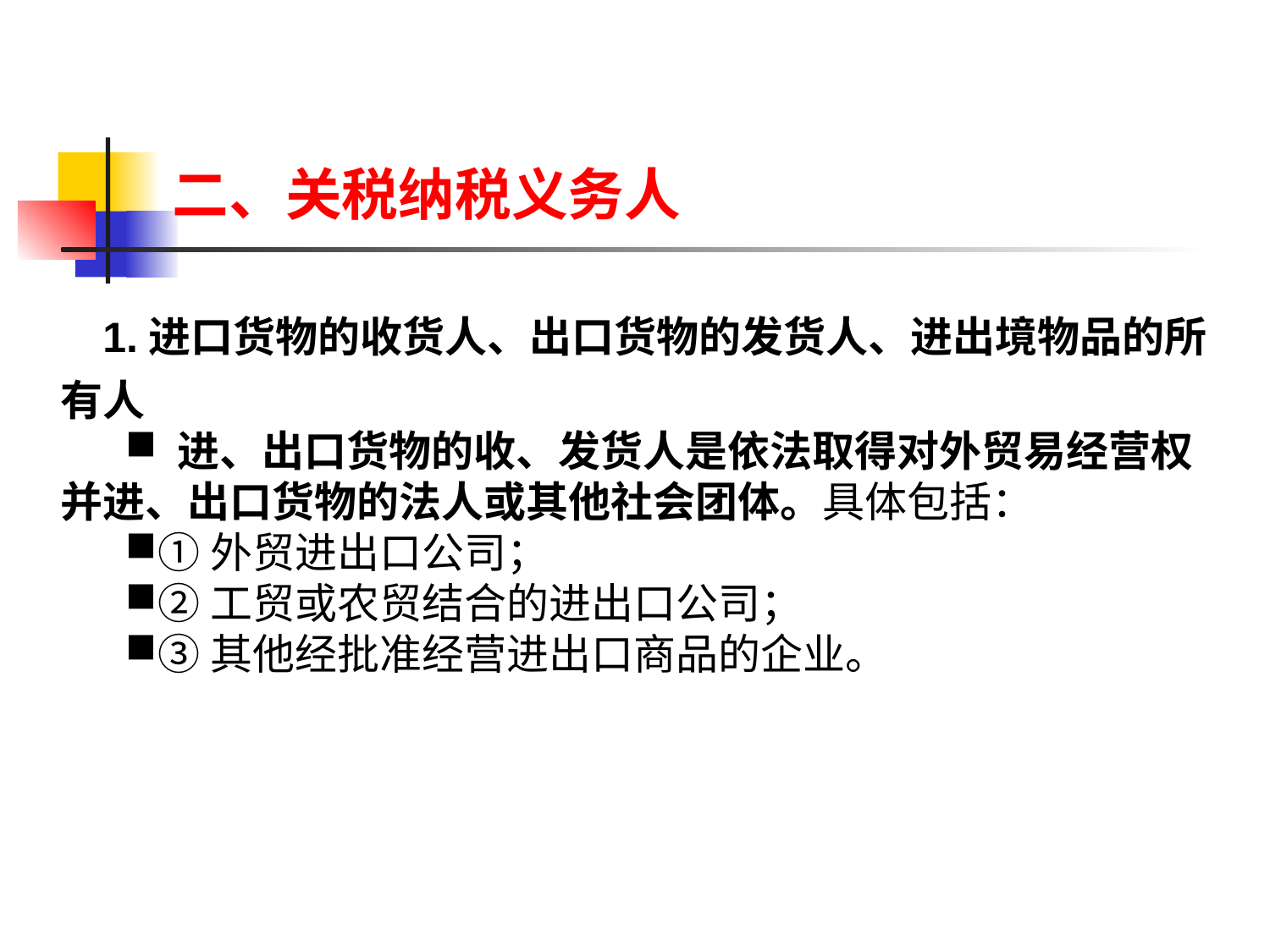

# 二、关税纳税义务人
      1.进口货物的收货人、出口货物的发货人、进出境物品的所有人
 进、出口货物的收、发货人是依法取得对外贸易经营权并进、出口货物的法人或其他社会团体。具体包括：
①外贸进出口公司；
②工贸或农贸结合的进出口公司；
③其他经批准经营进出口商品的企业。